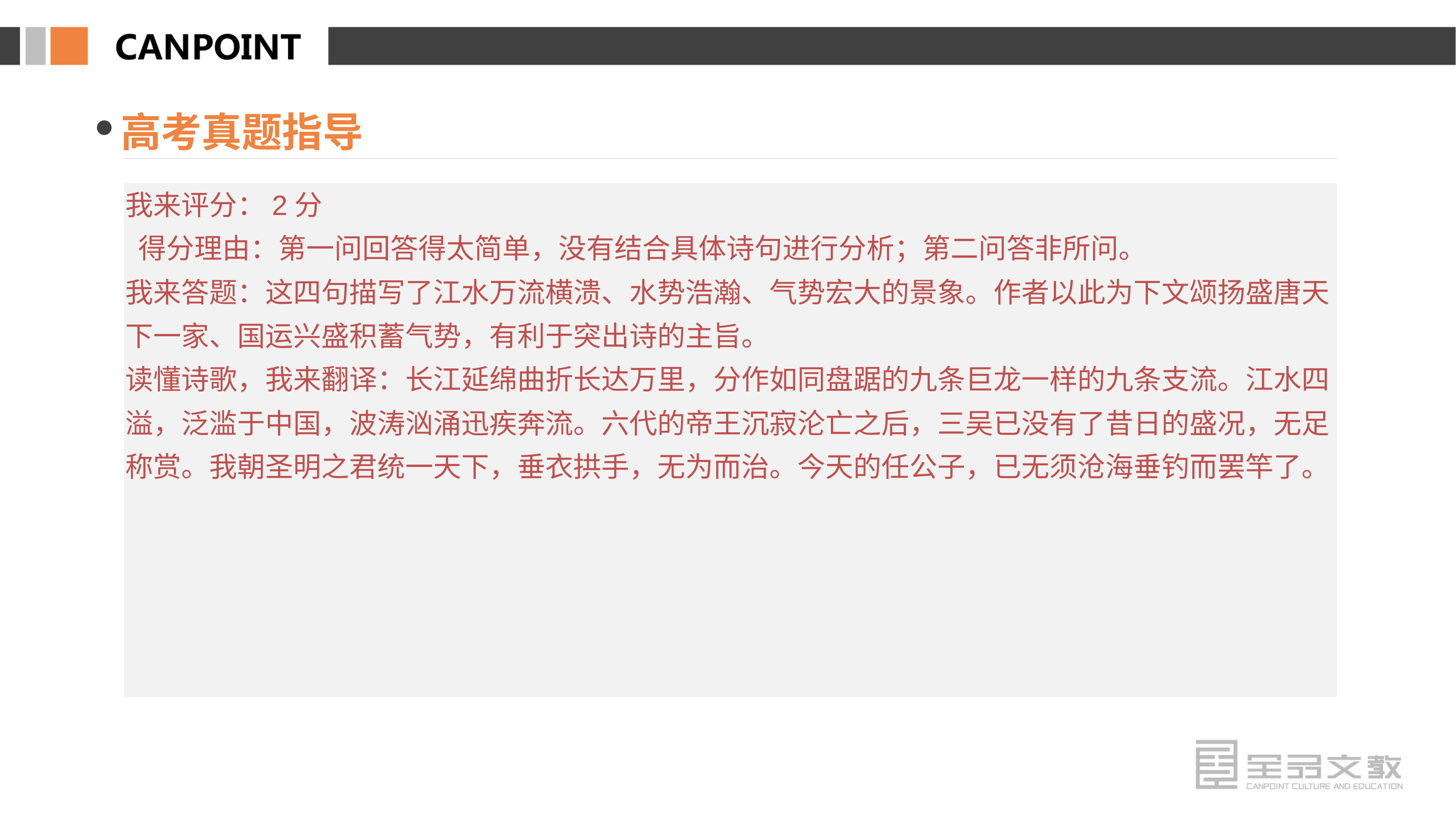

高考真题指导

我来评分：2分
 得分理由：第一问回答得太简单，没有结合具体诗句进行分析；第二问答非所问。
我来答题：这四句描写了江水万流横溃、水势浩瀚、气势宏大的景象。作者以此为下文颂扬盛唐天下一家、国运兴盛积蓄气势，有利于突出诗的主旨。
读懂诗歌，我来翻译：长江延绵曲折长达万里，分作如同盘踞的九条巨龙一样的九条支流。江水四溢，泛滥于中国，波涛汹涌迅疾奔流。六代的帝王沉寂沦亡之后，三吴已没有了昔日的盛况，无足称赏。我朝圣明之君统一天下，垂衣拱手，无为而治。今天的任公子，已无须沧海垂钓而罢竿了。